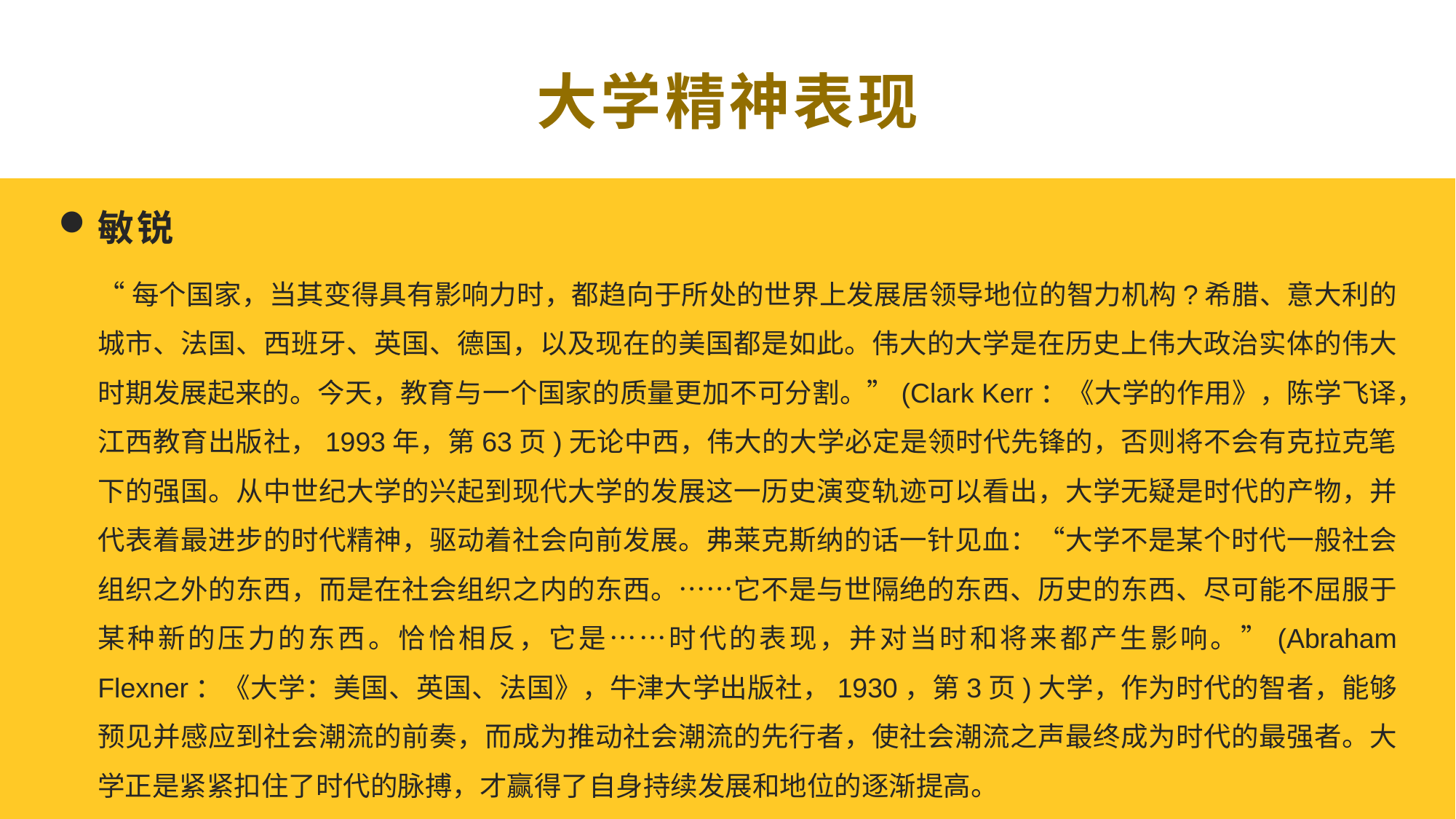

大学精神表现

敏锐
“每个国家，当其变得具有影响力时，都趋向于所处的世界上发展居领导地位的智力机构?希腊、意大利的城市、法国、西班牙、英国、德国，以及现在的美国都是如此。伟大的大学是在历史上伟大政治实体的伟大时期发展起来的。今天，教育与一个国家的质量更加不可分割。”(Clark Kerr：《大学的作用》，陈学飞译，江西教育出版社，1993年，第63页)无论中西，伟大的大学必定是领时代先锋的，否则将不会有克拉克笔下的强国。从中世纪大学的兴起到现代大学的发展这一历史演变轨迹可以看出，大学无疑是时代的产物，并代表着最进步的时代精神，驱动着社会向前发展。弗莱克斯纳的话一针见血：“大学不是某个时代一般社会组织之外的东西，而是在社会组织之内的东西。……它不是与世隔绝的东西、历史的东西、尽可能不屈服于某种新的压力的东西。恰恰相反，它是……时代的表现，并对当时和将来都产生影响。”(Abraham Flexner：《大学：美国、英国、法国》，牛津大学出版社，1930，第3页)大学，作为时代的智者，能够预见并感应到社会潮流的前奏，而成为推动社会潮流的先行者，使社会潮流之声最终成为时代的最强者。大学正是紧紧扣住了时代的脉搏，才赢得了自身持续发展和地位的逐渐提高。